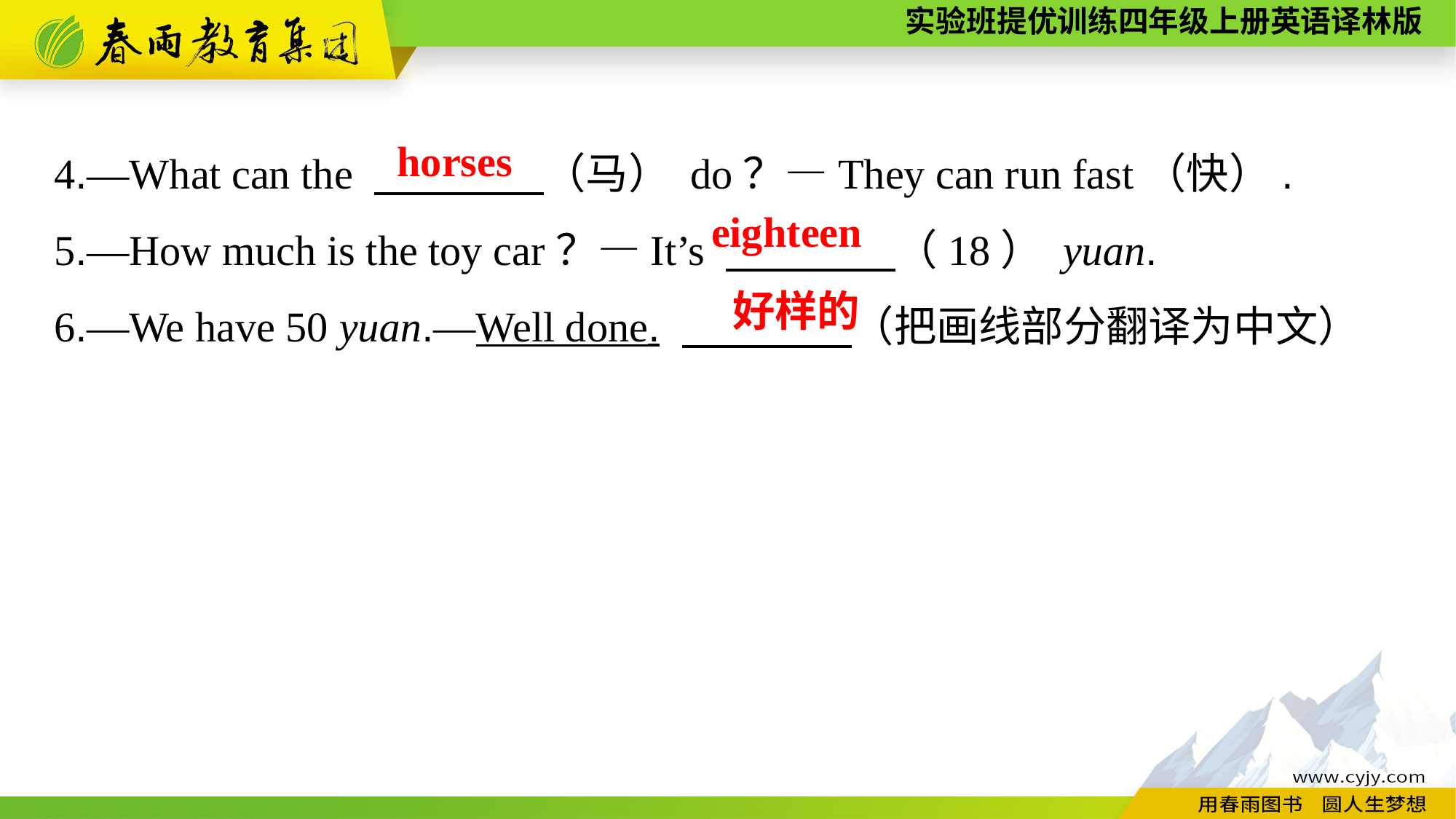

4.—What can the 　　　　（马） do？—They can run fast（快）.
5.—How much is the toy car？—It’s 　　　　（18） yuan.
6.—We have 50 yuan.—Well done. 　　　　（把画线部分翻译为中文）
horses
eighteen
好样的